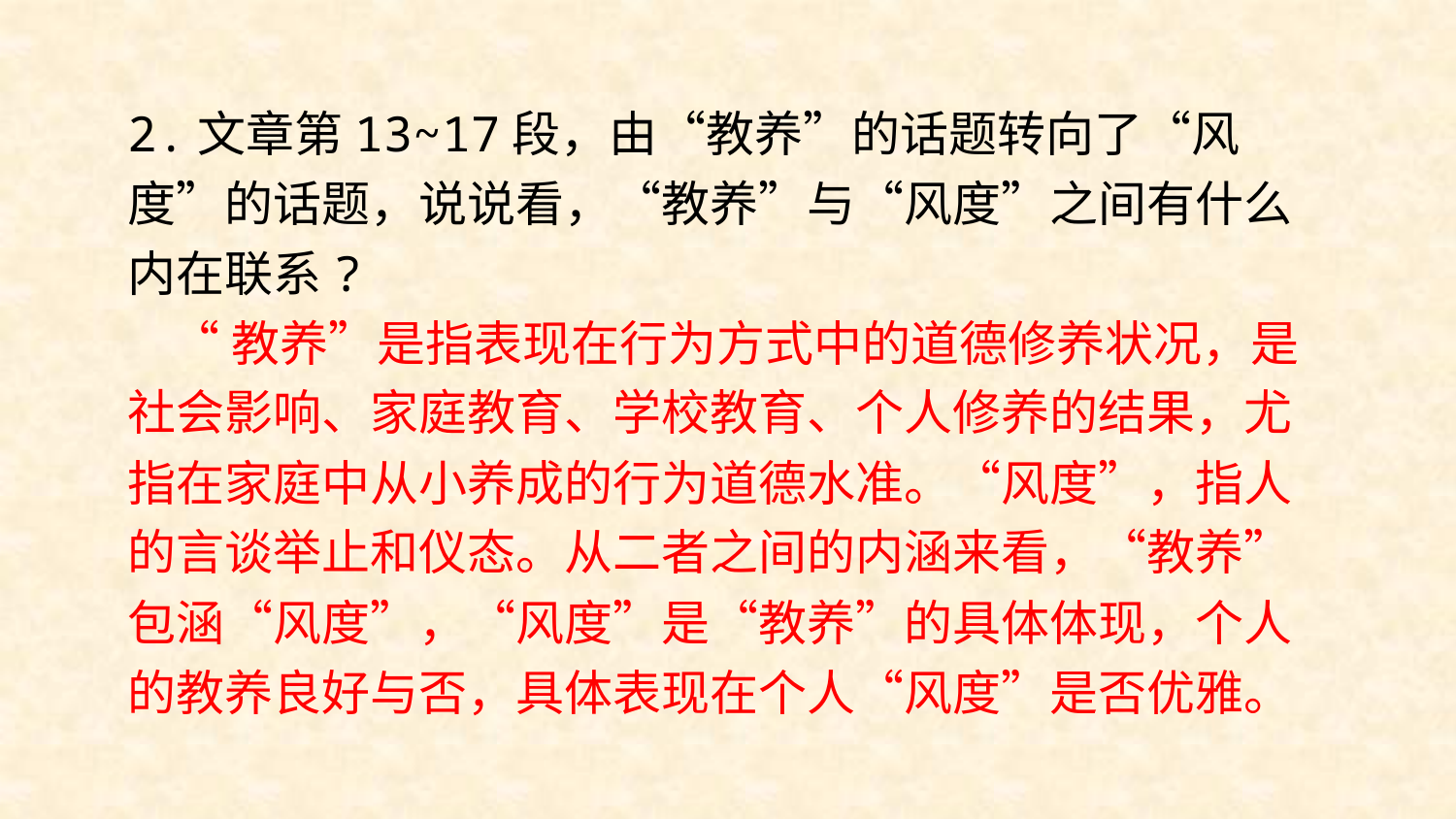

2.文章第13~17段，由“教养”的话题转向了“风度”的话题，说说看，“教养”与“风度”之间有什么内在联系?
    “教养”是指表现在行为方式中的道德修养状况，是社会影响、家庭教育、学校教育、个人修养的结果，尤指在家庭中从小养成的行为道德水准。“风度”，指人的言谈举止和仪态。从二者之间的内涵来看，“教养”包涵“风度”，“风度”是“教养”的具体体现，个人的教养良好与否，具体表现在个人“风度”是否优雅。